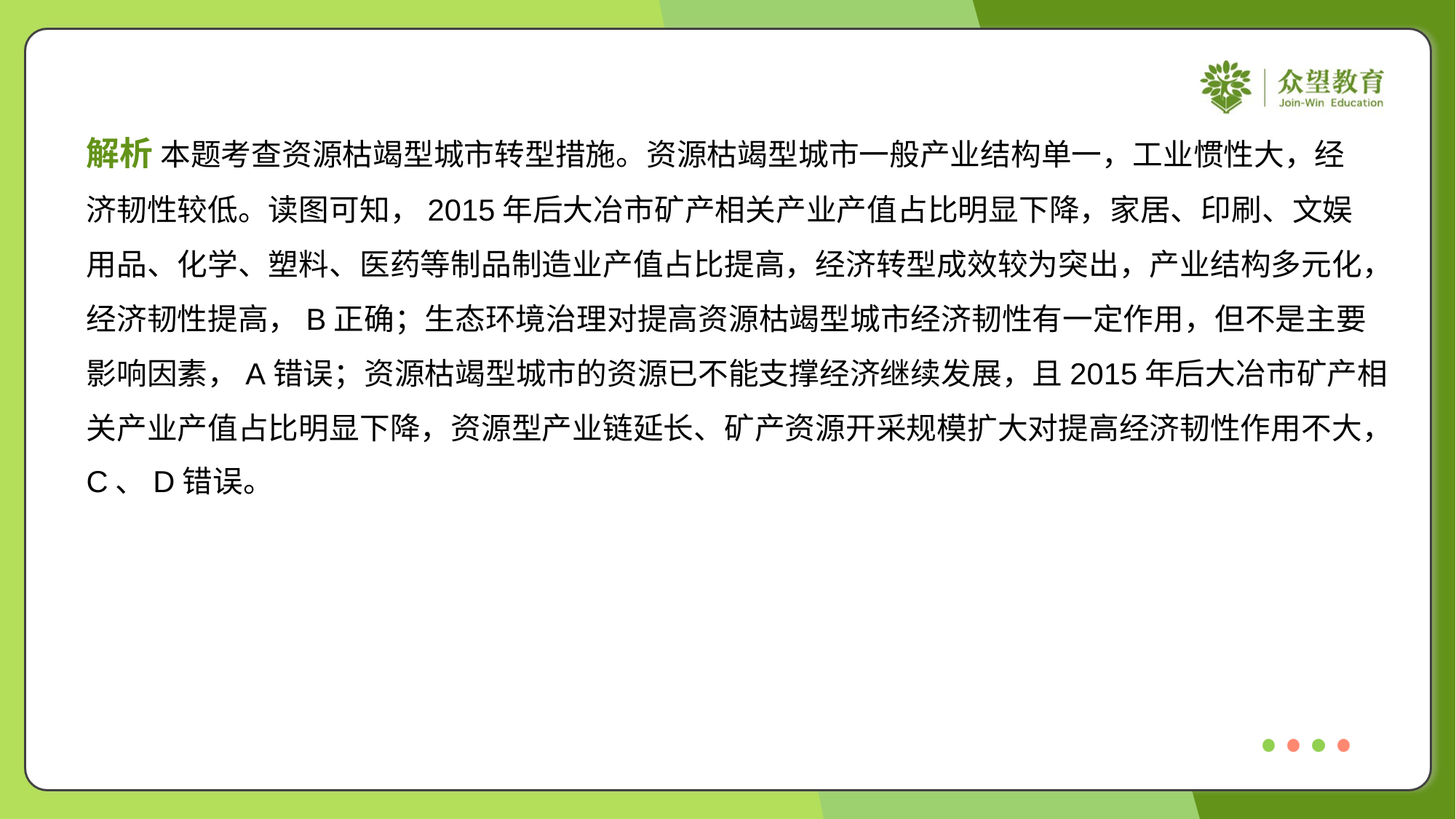

解析 本题考查资源枯竭型城市转型措施。资源枯竭型城市一般产业结构单一，工业惯性大，经
济韧性较低。读图可知，2015年后大冶市矿产相关产业产值占比明显下降，家居、印刷、文娱
用品、化学、塑料、医药等制品制造业产值占比提高，经济转型成效较为突出，产业结构多元化，
经济韧性提高，B正确；生态环境治理对提高资源枯竭型城市经济韧性有一定作用，但不是主要
影响因素，A错误；资源枯竭型城市的资源已不能支撑经济继续发展，且2015年后大冶市矿产相
关产业产值占比明显下降，资源型产业链延长、矿产资源开采规模扩大对提高经济韧性作用不大，
C、D错误。